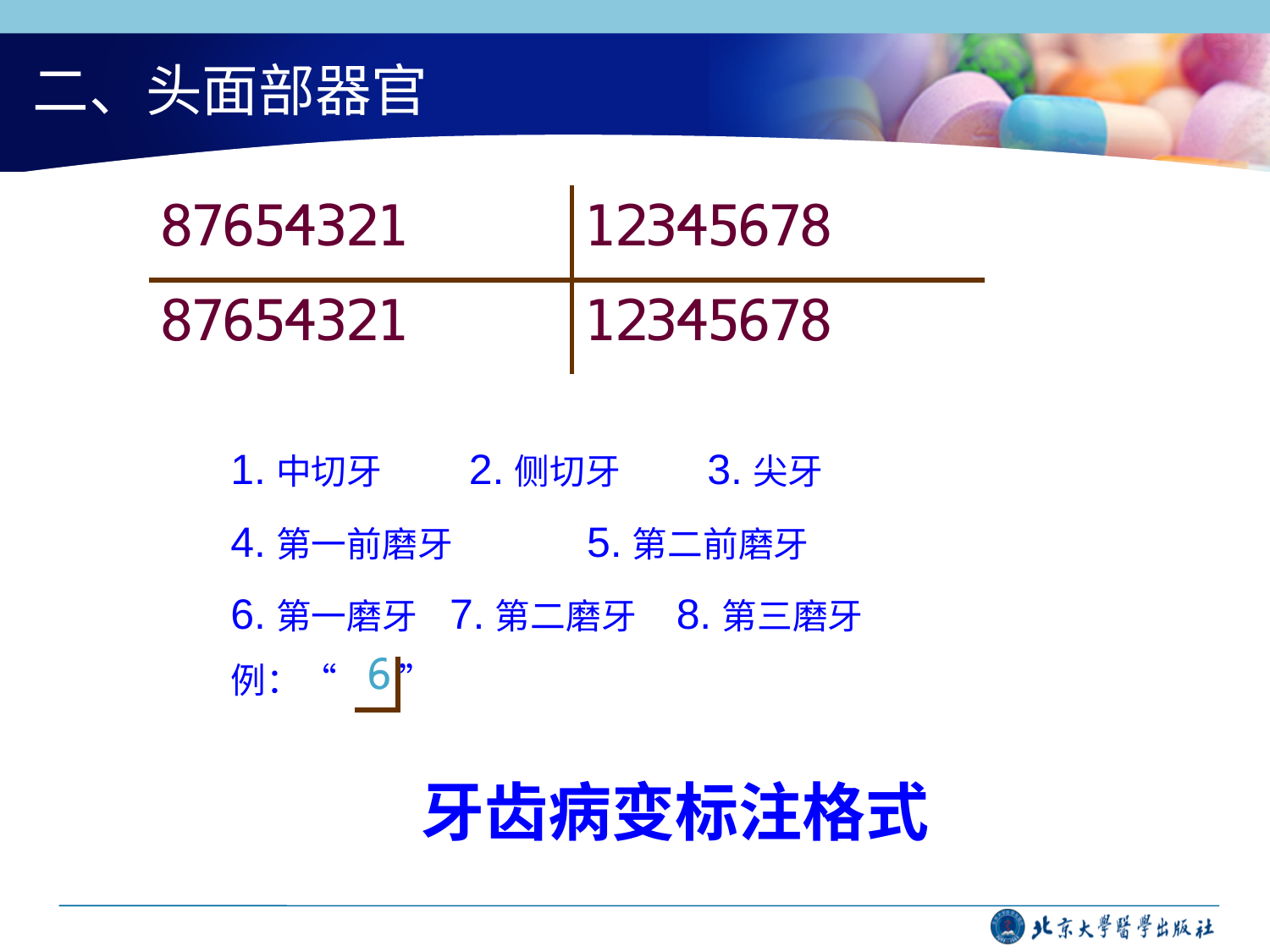

# 二、头面部器官
| 87654321 | 12345678 |
| --- | --- |
| 87654321 | 12345678 |
1.中切牙          2.侧切牙          3.尖牙
4.第一前磨牙                5.第二前磨牙
6.第一磨牙   7.第二磨牙    8.第三磨牙
例：“        ”
| 6 |
| --- |
牙齿病变标注格式